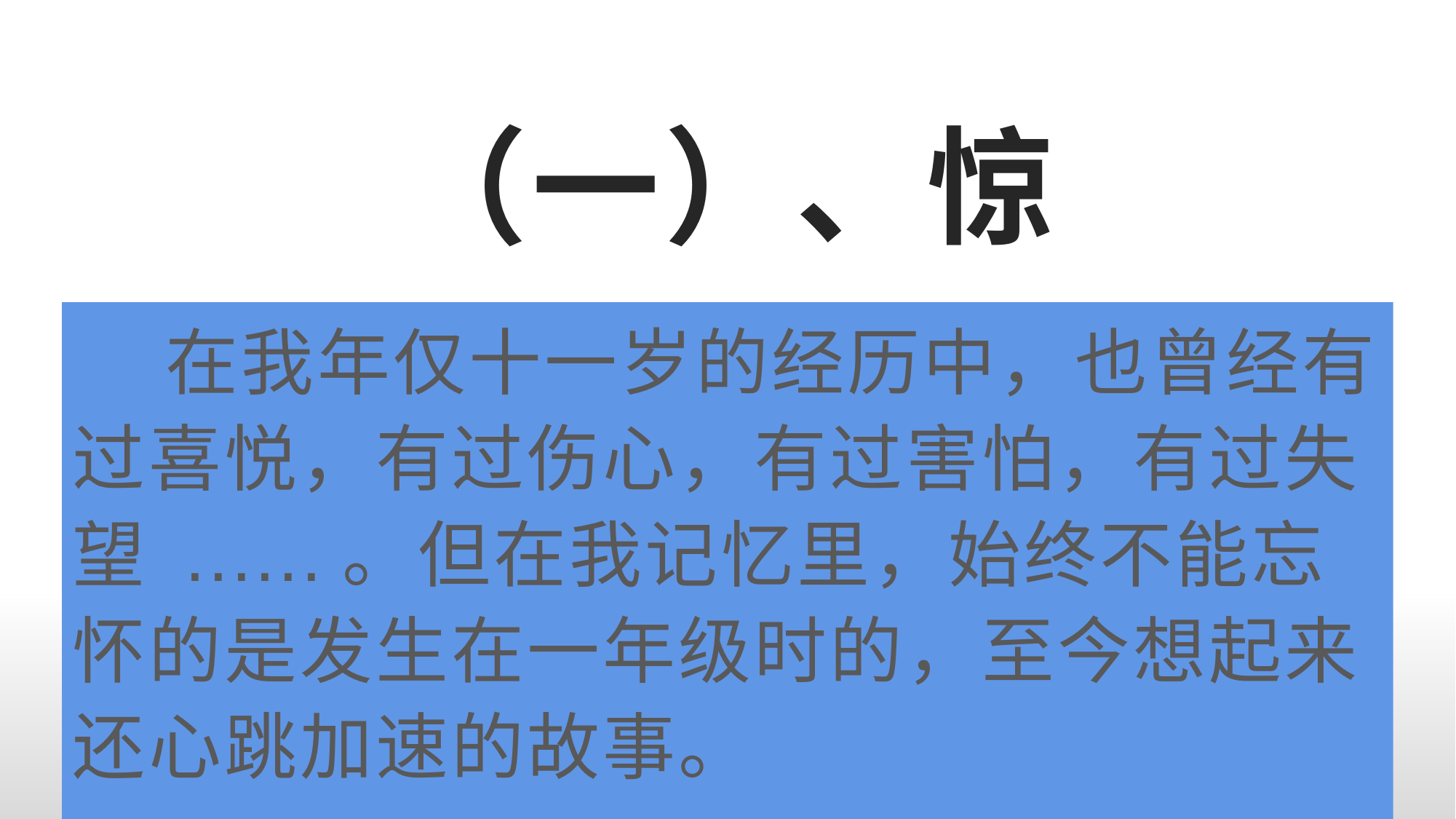

# （一）、惊
      在我年仅十一岁的经历中，也曾经有过喜悦，有过伤心，有过害怕，有过失望 ......。但在我记忆里，始终不能忘怀的是发生在一年级时的，至今想起来还心跳加速的故事。